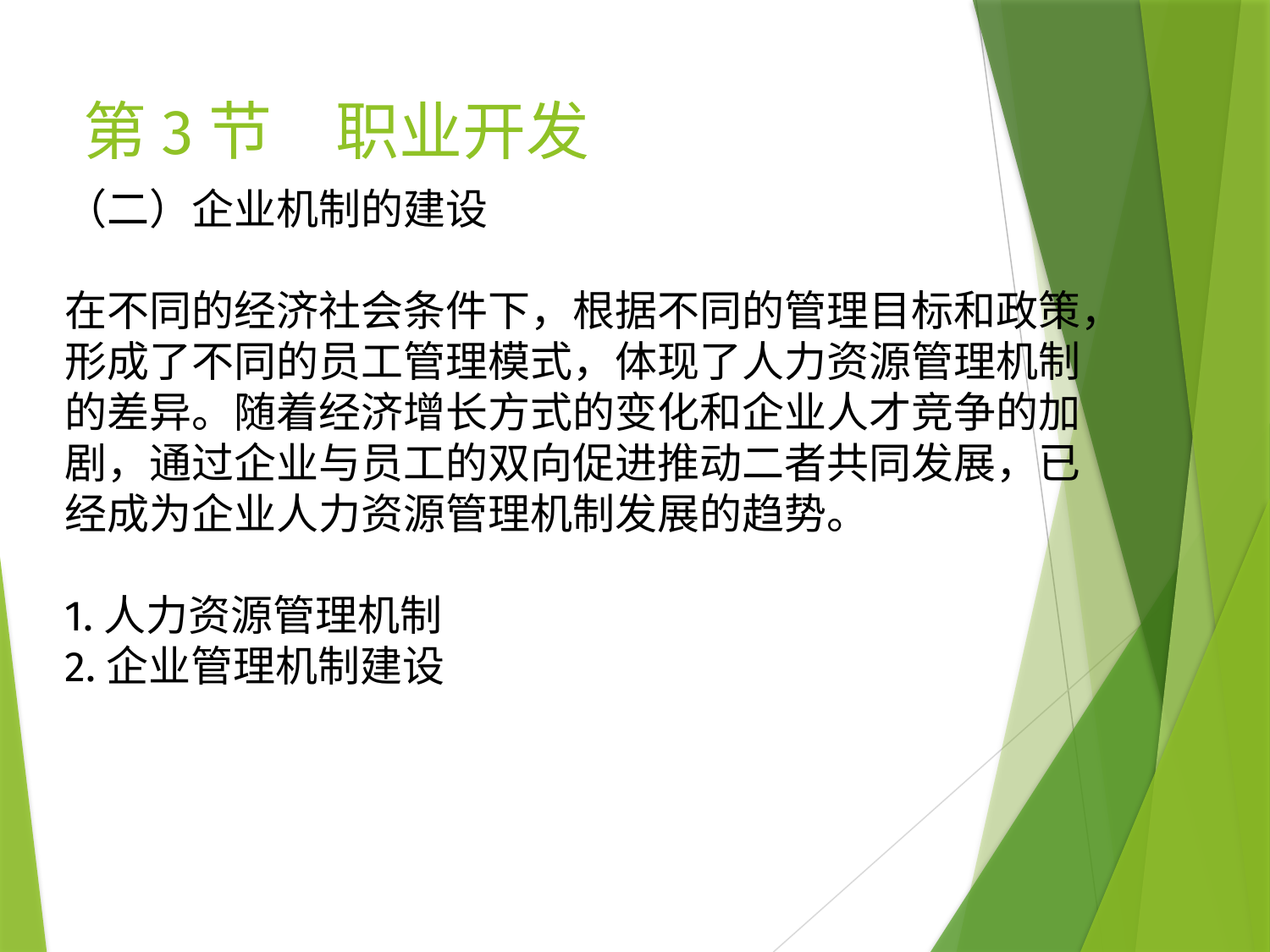

# 第3节　职业开发
（二）企业机制的建设

在不同的经济社会条件下，根据不同的管理目标和政策，形成了不同的员工管理模式，体现了人力资源管理机制的差异。随着经济增长方式的变化和企业人才竞争的加剧，通过企业与员工的双向促进推动二者共同发展，已经成为企业人力资源管理机制发展的趋势。

1.人力资源管理机制
2.企业管理机制建设